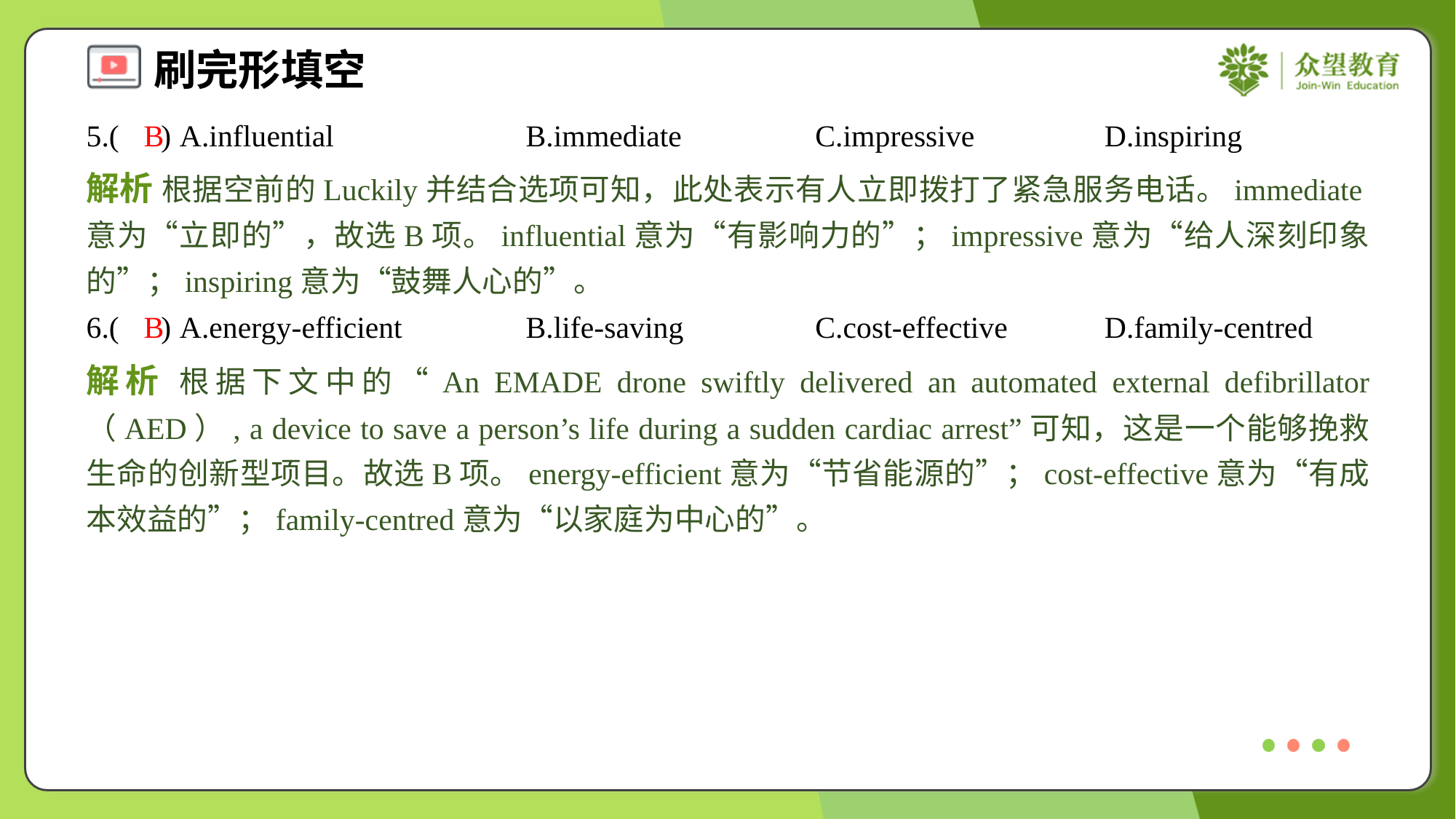

5.(     ) A.influential	B.immediate	C.impressive	D.inspiring
B
解析 根据空前的Luckily并结合选项可知，此处表示有人立即拨打了紧急服务电话。immediate意为“立即的”，故选B项。influential意为“有影响力的”；impressive意为“给人深刻印象的”；inspiring意为“鼓舞人心的”。
6.(     ) A.energy-efficient	B.life-saving	C.cost-effective	D.family-centred
B
解析 根据下文中的“An EMADE drone swiftly delivered an automated external defibrillator （AED）, a device to save a person’s life during a sudden cardiac arrest”可知，这是一个能够挽救生命的创新型项目。故选B项。energy-efficient意为“节省能源的”；cost-effective意为“有成本效益的”；family-centred意为“以家庭为中心的”。